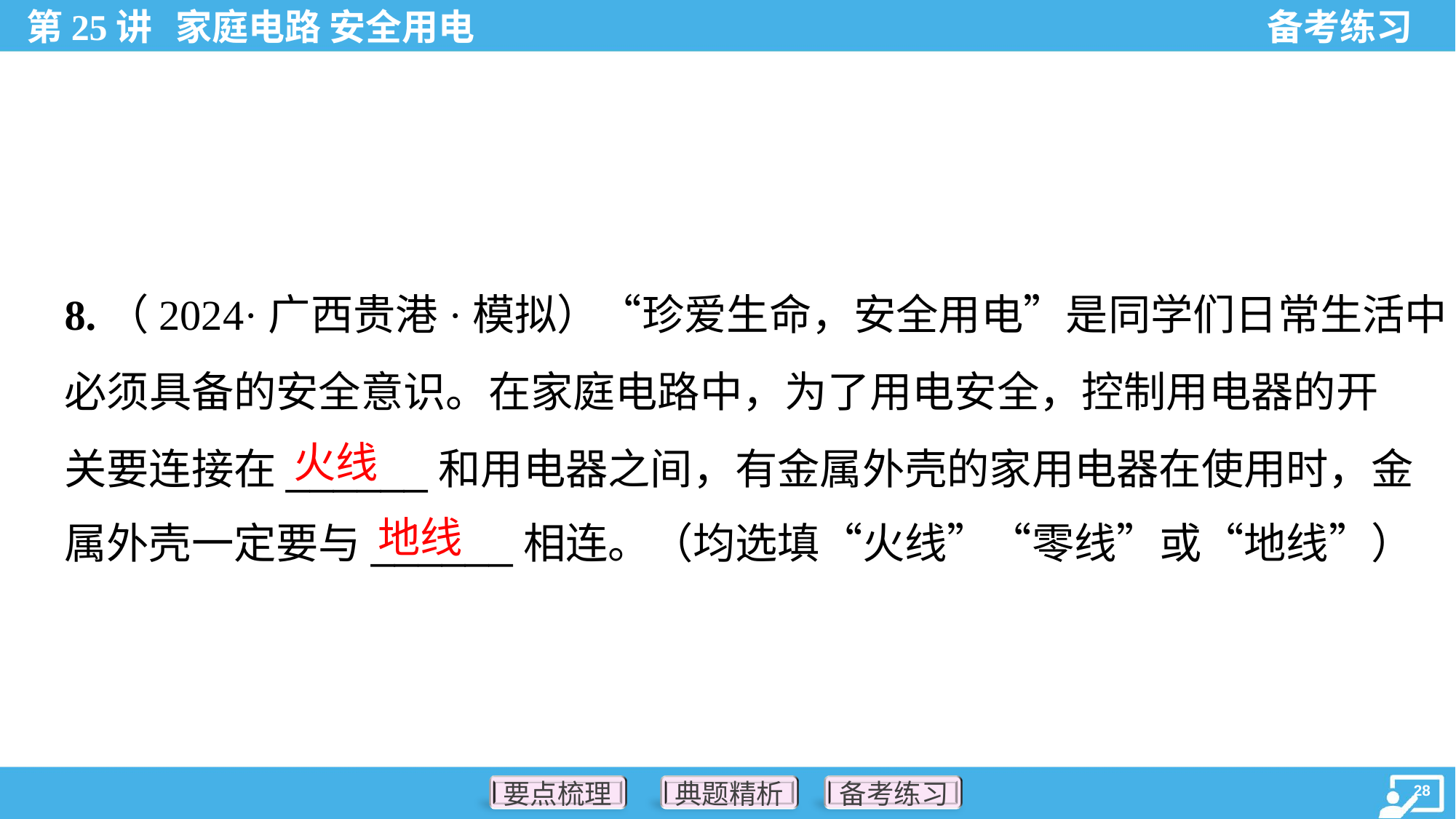

8.（2024·广西贵港·模拟）“珍爱生命，安全用电”是同学们日常生活中
必须具备的安全意识。在家庭电路中，为了用电安全，控制用电器的开
关要连接在______和用电器之间，有金属外壳的家用电器在使用时，金
属外壳一定要与______相连。（均选填“火线”“零线”或“地线”）
火线
地线